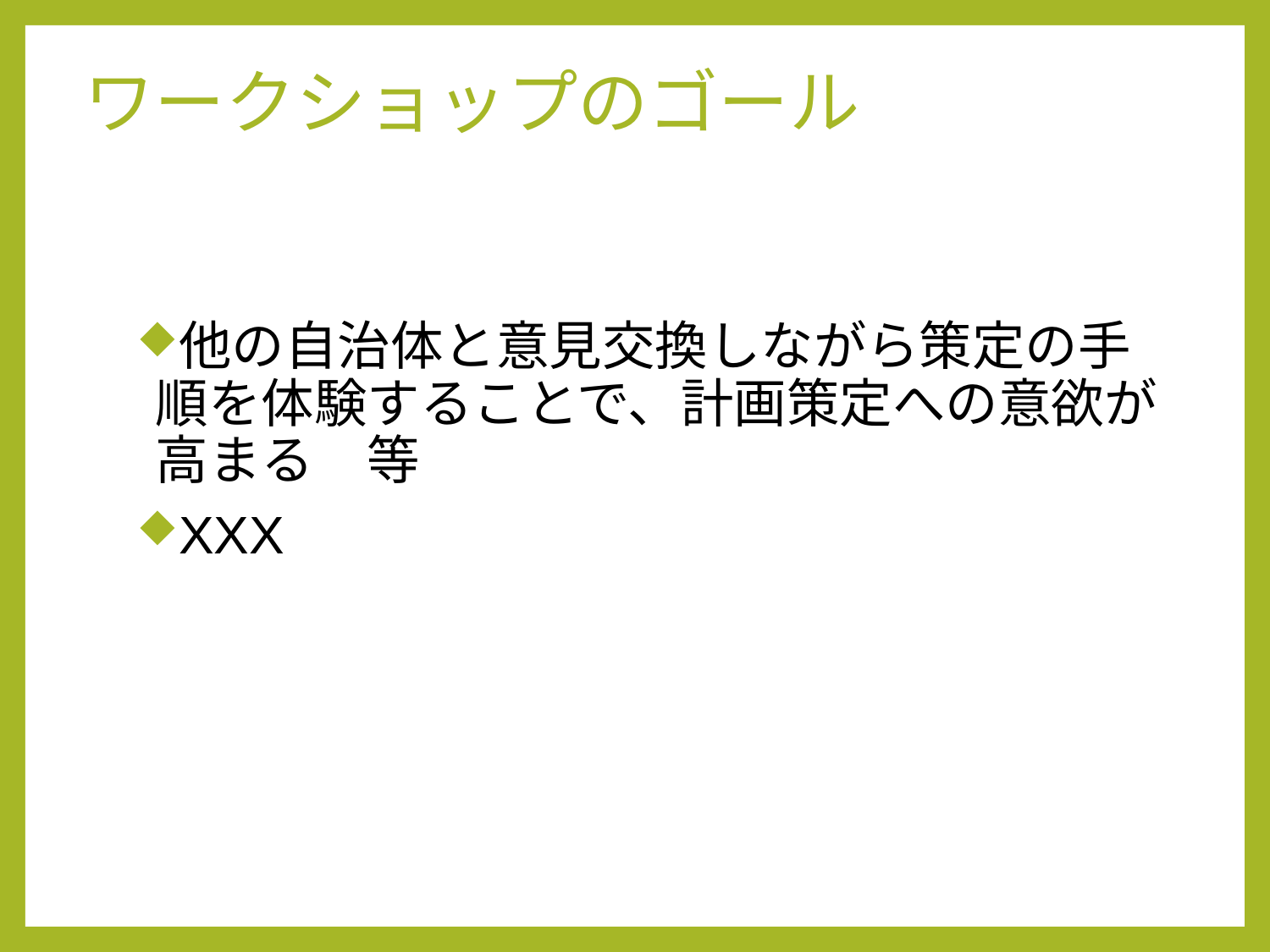

# ワークショップのゴール
他の自治体と意見交換しながら策定の手順を体験することで、計画策定への意欲が高まる　等
XXX